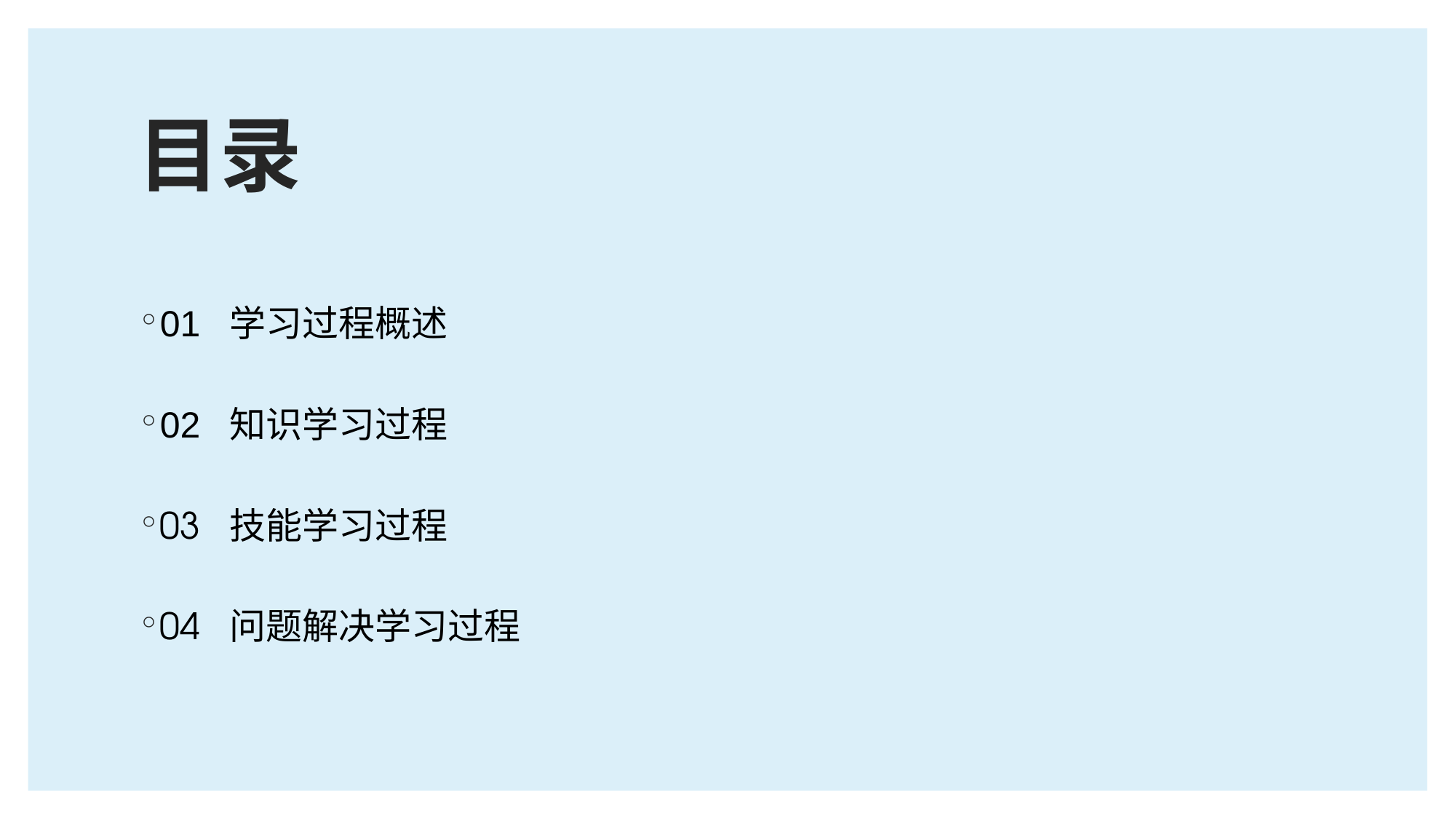

# 目录
01  学习过程概述
02  知识学习过程
03  技能学习过程
04  问题解决学习过程